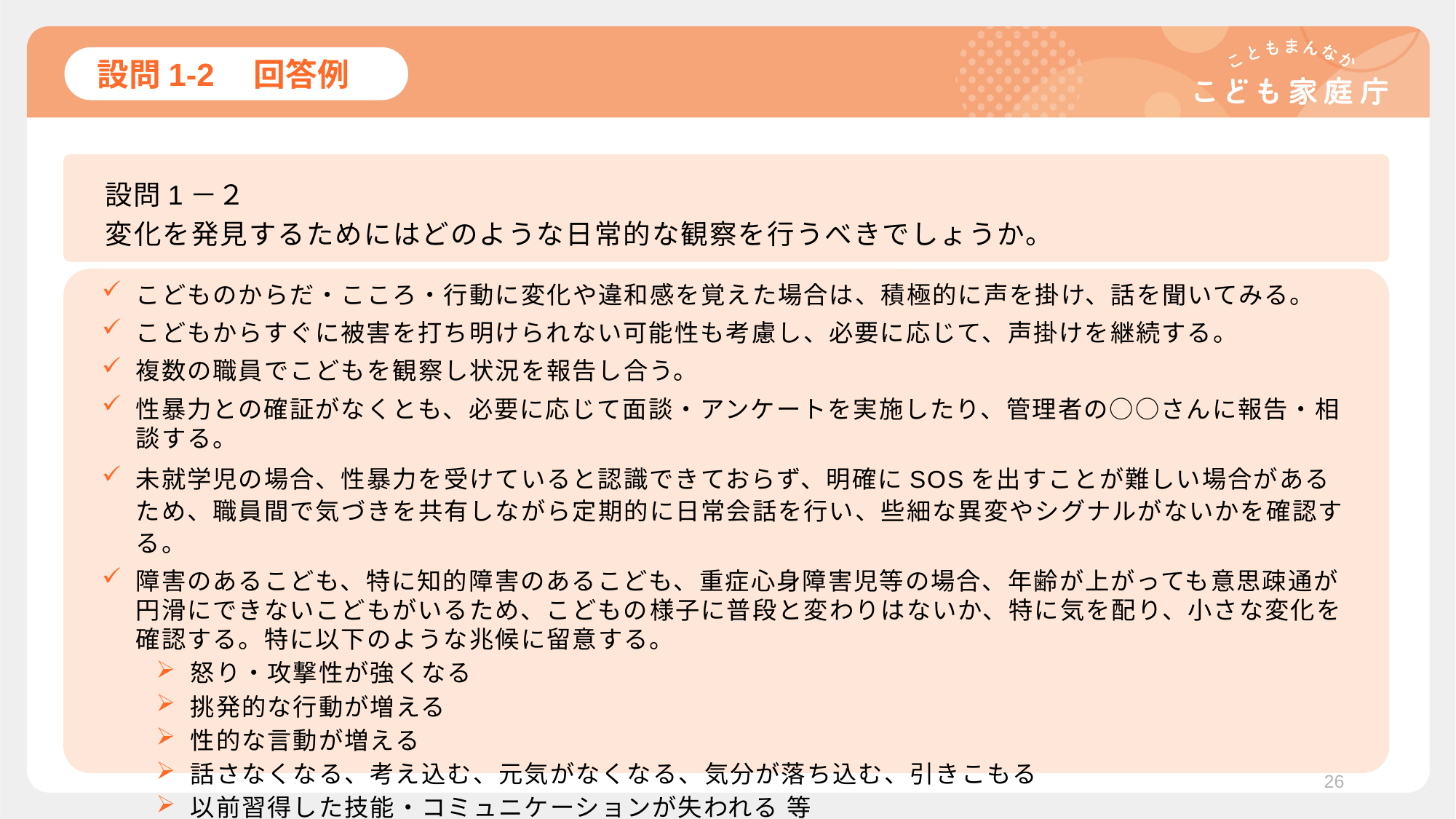

# 設問1-2　回答例

設問1－２
変化を発見するためにはどのような日常的な観察を行うべきでしょうか。

こどものからだ・こころ・行動に変化や違和感を覚えた場合は、積極的に声を掛け、話を聞いてみる。
こどもからすぐに被害を打ち明けられない可能性も考慮し、必要に応じて、声掛けを継続する。
複数の職員でこどもを観察し状況を報告し合う。
性暴力との確証がなくとも、必要に応じて面談・アンケートを実施したり、管理者の○○さんに報告・相談する。
未就学児の場合、性暴力を受けていると認識できておらず、明確にSOSを出すことが難しい場合があるため、職員間で気づきを共有しながら定期的に日常会話を行い、些細な異変やシグナルがないかを確認する。
障害のあるこども、特に知的障害のあるこども、重症心身障害児等の場合、年齢が上がっても意思疎通が円滑にできないこどもがいるため、こどもの様子に普段と変わりはないか、特に気を配り、小さな変化を確認する。特に以下のような兆候に留意する。
怒り・攻撃性が強くなる
挑発的な行動が増える
性的な言動が増える
話さなくなる、考え込む、元気がなくなる、気分が落ち込む、引きこもる
以前習得した技能・コミュニケーションが失われる 等

26